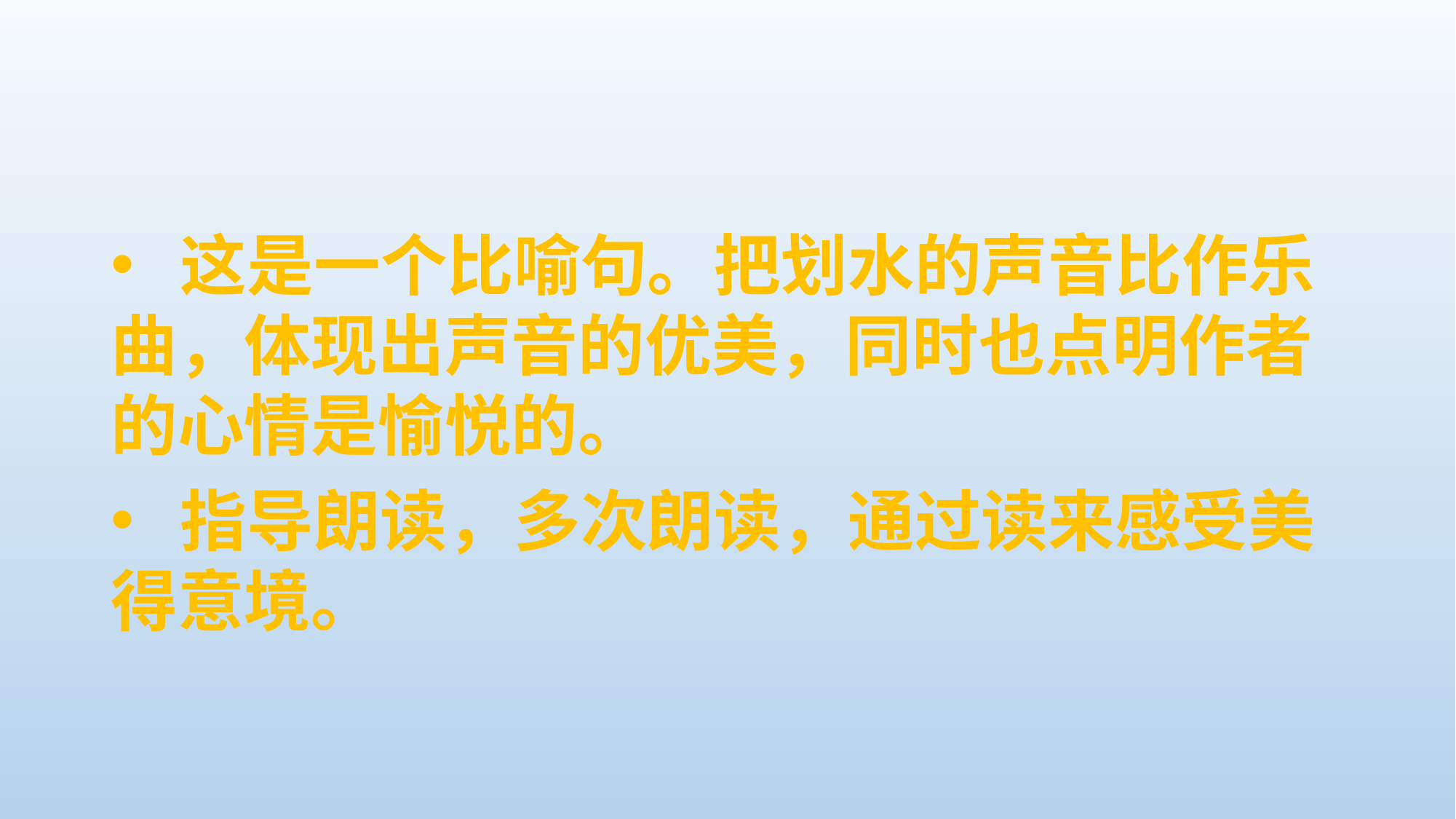

#
  这是一个比喻句。把划水的声音比作乐曲，体现出声音的优美，同时也点明作者的心情是愉悦的。
  指导朗读，多次朗读，通过读来感受美得意境。